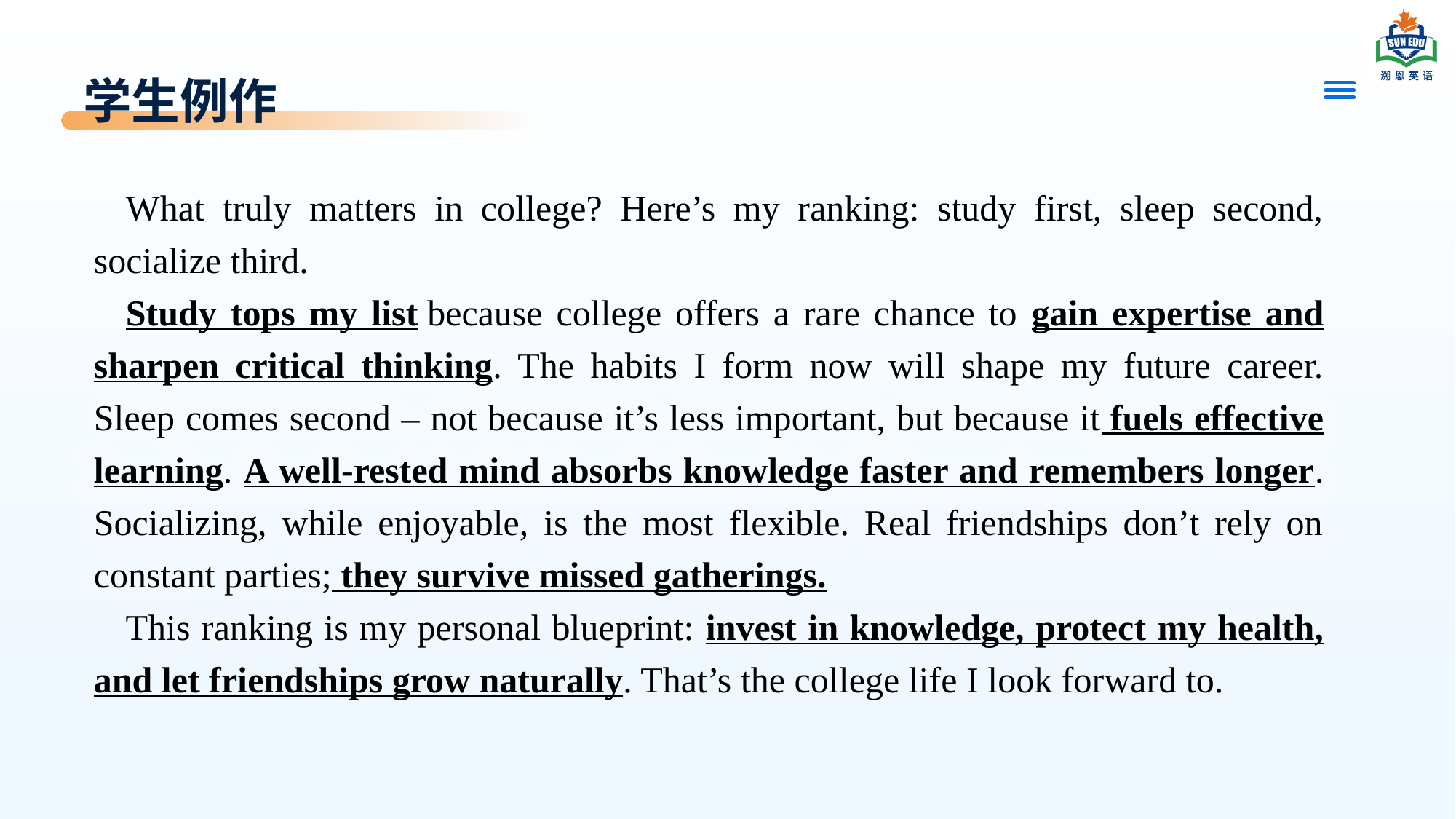

# 学生例作
What truly matters in college? Here’s my ranking: study first, sleep second, socialize third.
Study tops my list because college offers a rare chance to gain expertise and sharpen critical thinking. The habits I form now will shape my future career. Sleep comes second – not because it’s less important, but because it fuels effective learning. A well-rested mind absorbs knowledge faster and remembers longer. Socializing, while enjoyable, is the most flexible. Real friendships don’t rely on constant parties; they survive missed gatherings.
This ranking is my personal blueprint: invest in knowledge, protect my health, and let friendships grow naturally. That’s the college life I look forward to.